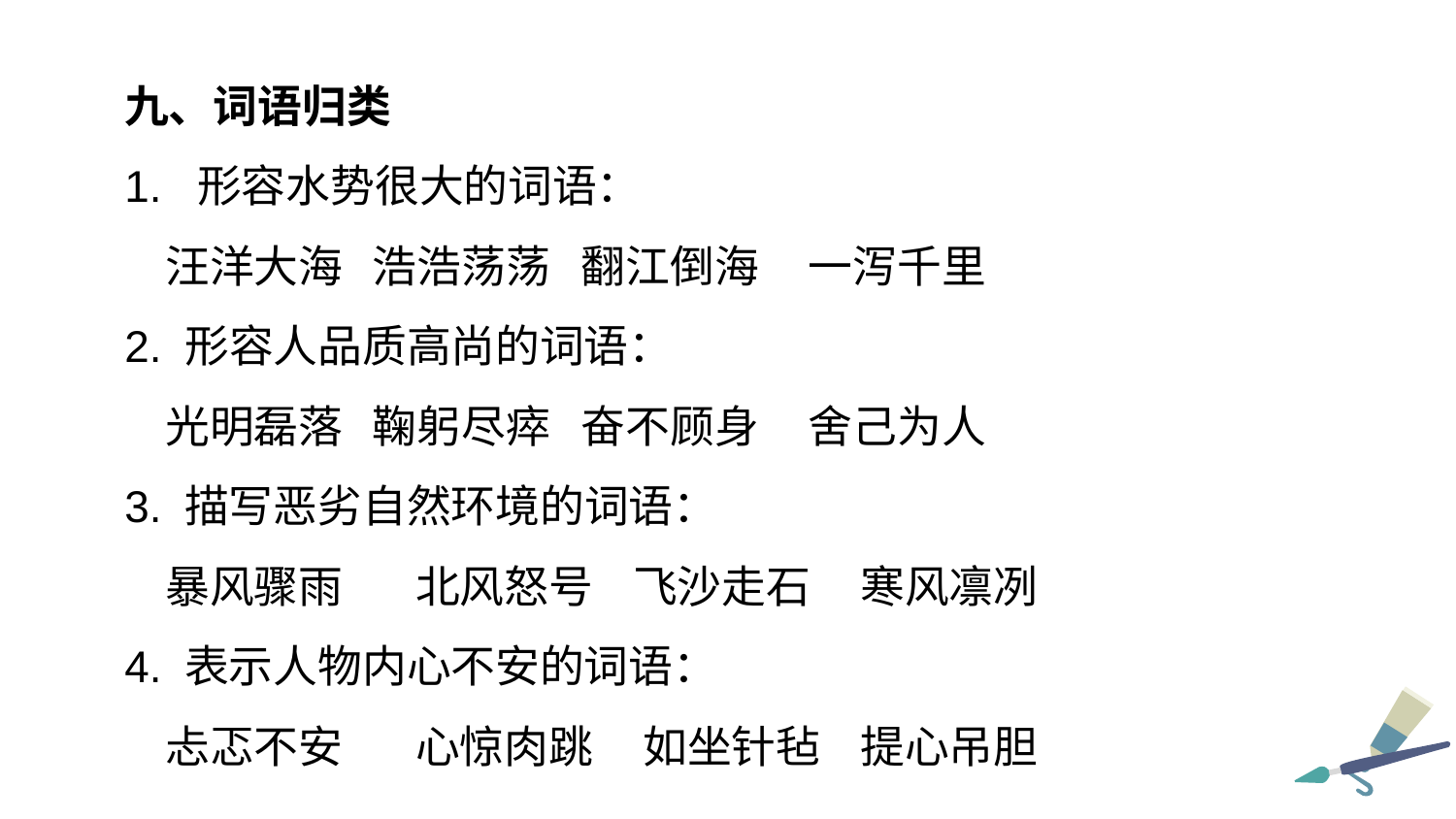

九、词语归类
形容水势很大的词语：
   汪洋大海   浩浩荡荡	  翻江倒海     一泻千里
2. 形容人品质高尚的词语：
   光明磊落   鞠躬尽瘁	  奋不顾身     舍己为人
3. 描写恶劣自然环境的词语：
   暴风骤雨	北风怒号    飞沙走石     寒风凛冽
4. 表示人物内心不安的词语：
   忐忑不安	心惊肉跳     如坐针毡    提心吊胆